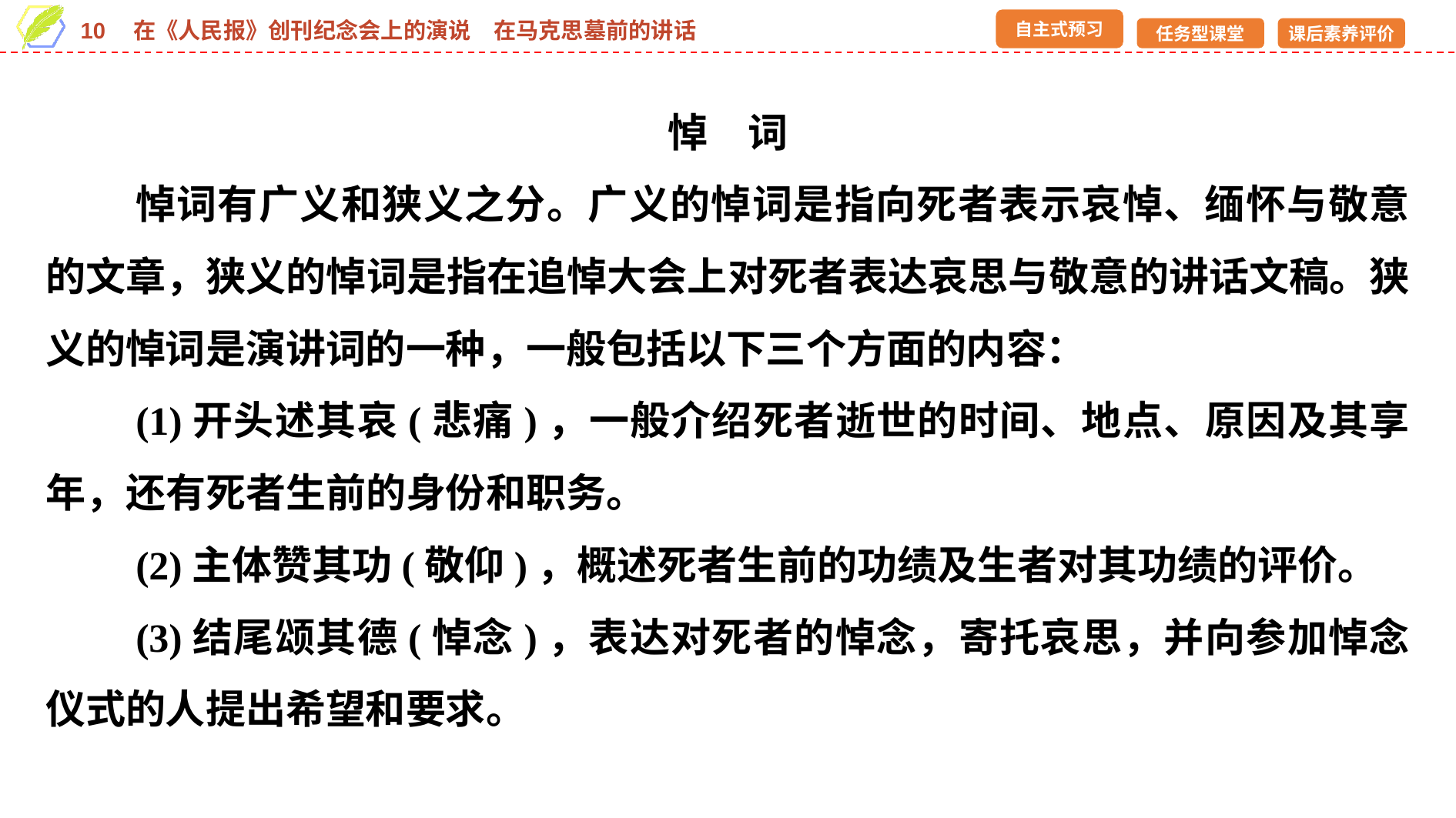

悼　词
悼词有广义和狭义之分。广义的悼词是指向死者表示哀悼、缅怀与敬意的文章，狭义的悼词是指在追悼大会上对死者表达哀思与敬意的讲话文稿。狭义的悼词是演讲词的一种，一般包括以下三个方面的内容：
(1)开头述其哀(悲痛)，一般介绍死者逝世的时间、地点、原因及其享年，还有死者生前的身份和职务。
(2)主体赞其功(敬仰)，概述死者生前的功绩及生者对其功绩的评价。
(3)结尾颂其德(悼念)，表达对死者的悼念，寄托哀思，并向参加悼念仪式的人提出希望和要求。